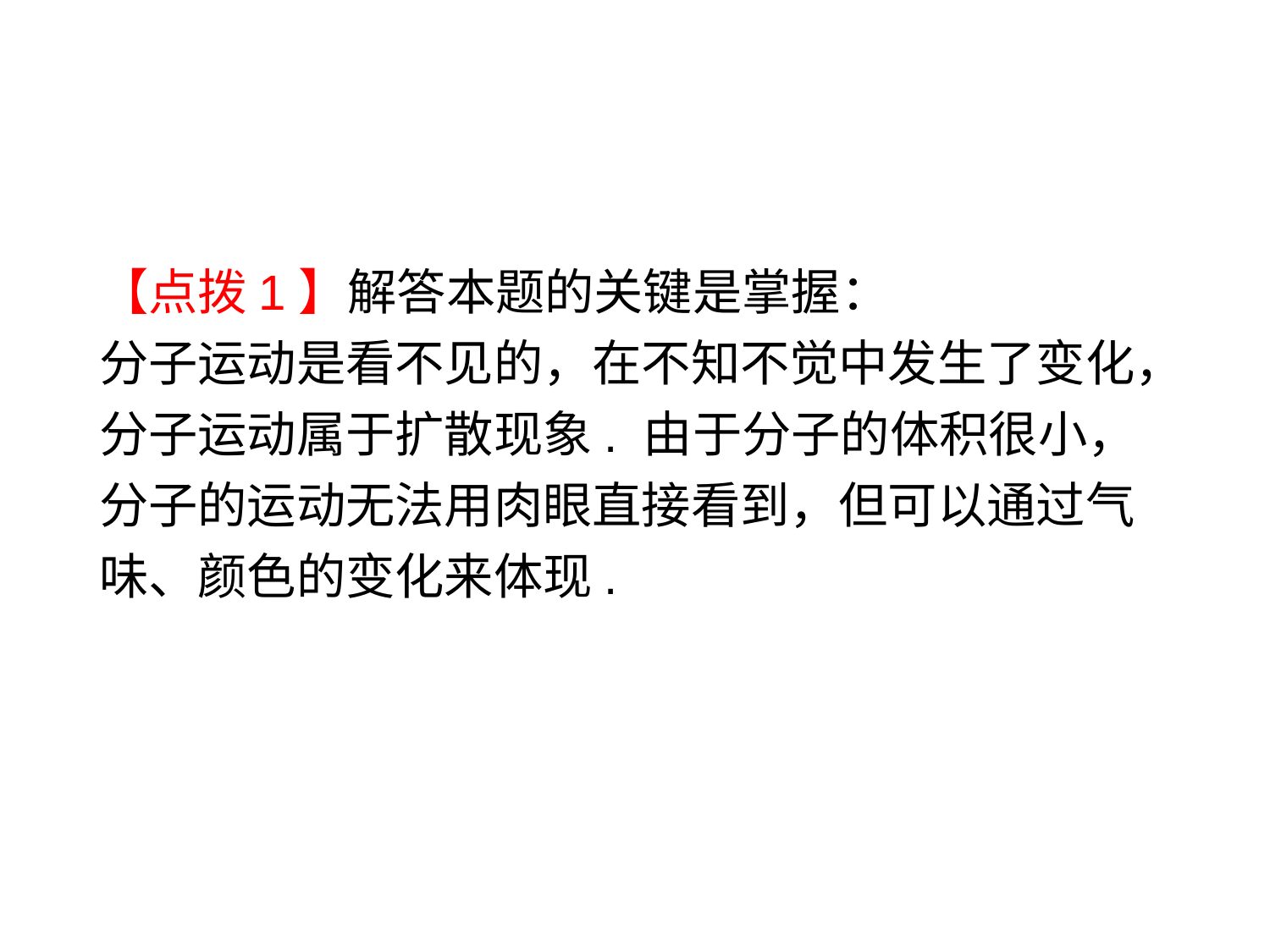

【点拨1】解答本题的关键是掌握：
分子运动是看不见的，在不知不觉中发生了变化，分子运动属于扩散现象. 由于分子的体积很小，分子的运动无法用肉眼直接看到，但可以通过气味、颜色的变化来体现.